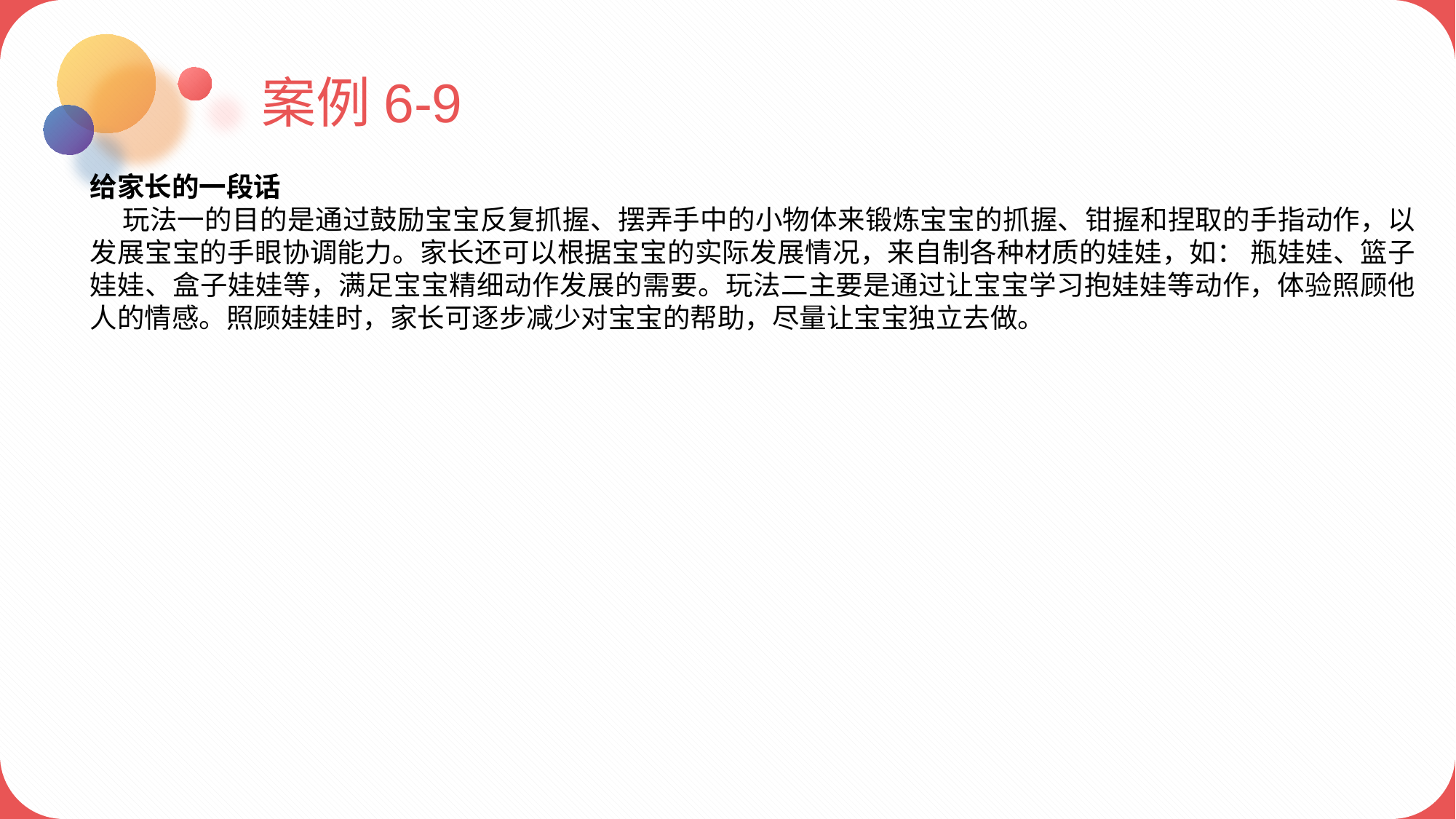

案例6-9
给家长的一段话
    玩法一的目的是通过鼓励宝宝反复抓握、摆弄手中的小物体来锻炼宝宝的抓握、钳握和捏取的手指动作，以发展宝宝的手眼协调能力。家长还可以根据宝宝的实际发展情况，来自制各种材质的娃娃，如： 瓶娃娃、篮子娃娃、盒子娃娃等，满足宝宝精细动作发展的需要。玩法二主要是通过让宝宝学习抱娃娃等动作，体验照顾他人的情感。照顾娃娃时，家长可逐步减少对宝宝的帮助，尽量让宝宝独立去做。